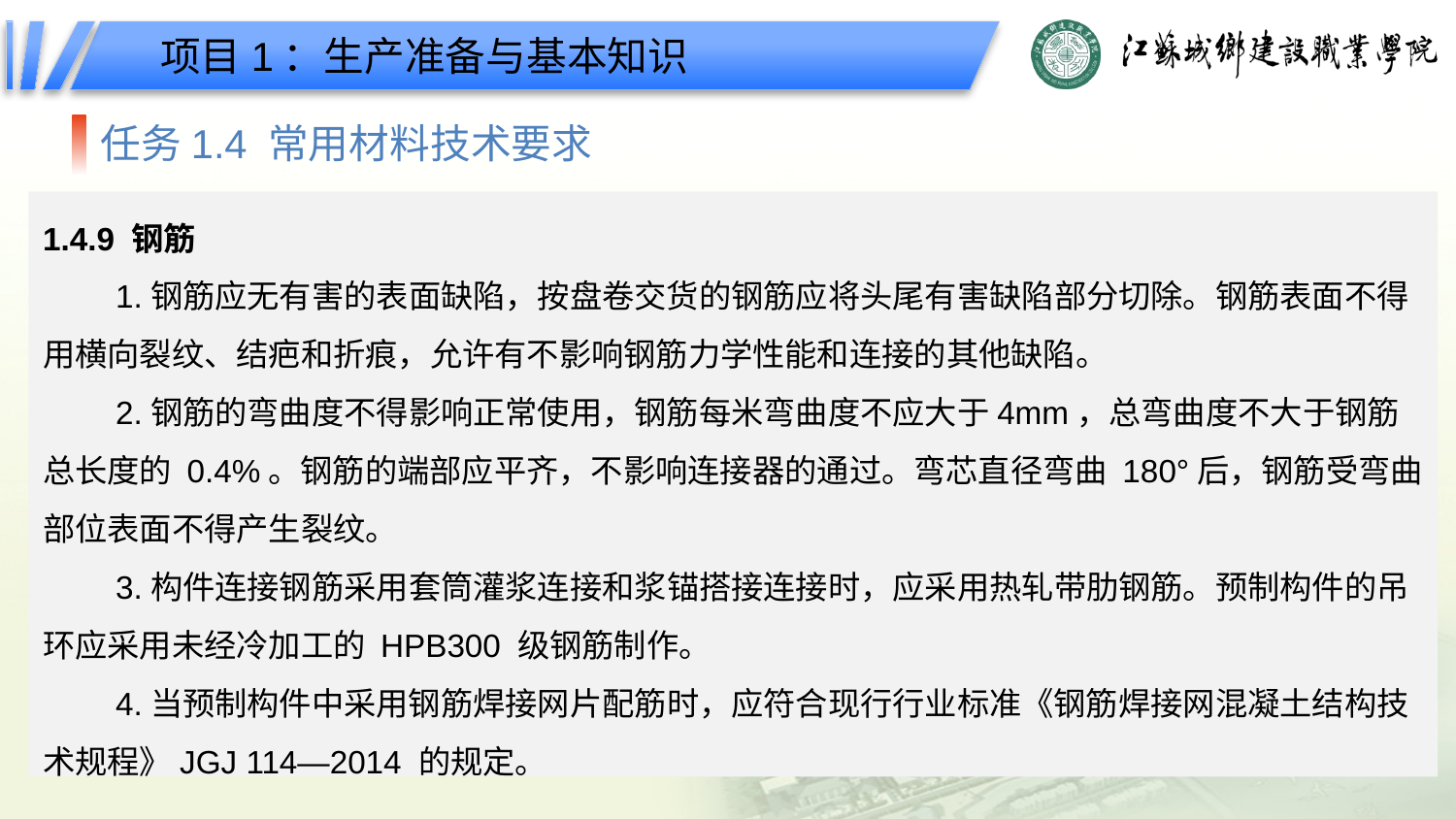

项目1：生产准备与基本知识
任务1.4 常用材料技术要求

1.4.9 钢筋
1.钢筋应无有害的表面缺陷，按盘卷交货的钢筋应将头尾有害缺陷部分切除。钢筋表面不得用横向裂纹、结疤和折痕，允许有不影响钢筋力学性能和连接的其他缺陷。
2.钢筋的弯曲度不得影响正常使用，钢筋每米弯曲度不应大于4mm，总弯曲度不大于钢筋总长度的 0.4%。钢筋的端部应平齐，不影响连接器的通过。弯芯直径弯曲 180°后，钢筋受弯曲部位表面不得产生裂纹。
3.构件连接钢筋采用套筒灌浆连接和浆锚搭接连接时，应采用热轧带肋钢筋。预制构件的吊环应采用未经冷加工的 HPB300 级钢筋制作。
4.当预制构件中采用钢筋焊接网片配筋时，应符合现行行业标准《钢筋焊接网混凝土结构技术规程》JGJ 114—2014 的规定。